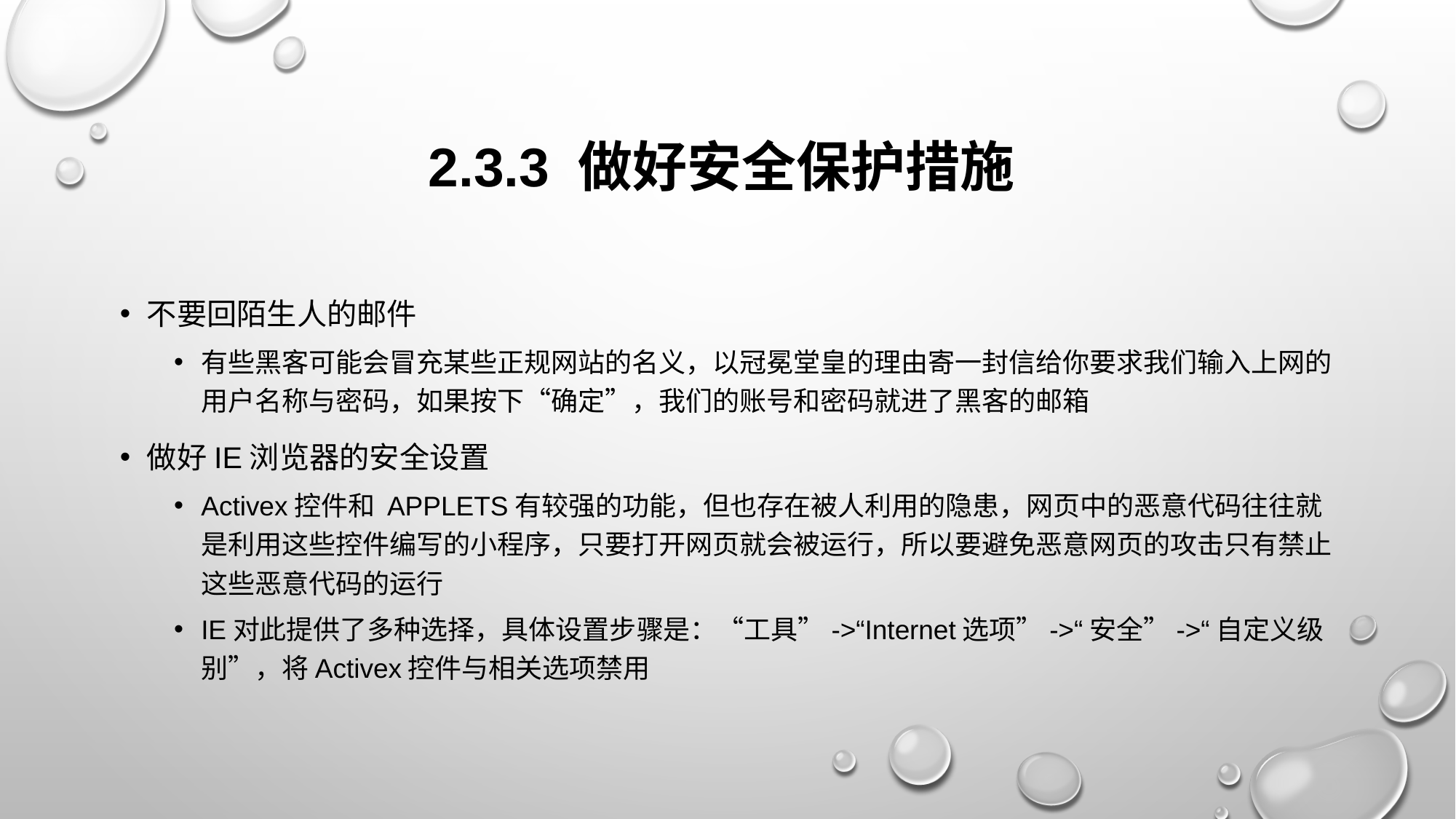

# 2.3.3 做好安全保护措施
不要回陌生人的邮件
有些黑客可能会冒充某些正规网站的名义，以冠冕堂皇的理由寄一封信给你要求我们输入上网的用户名称与密码，如果按下“确定”，我们的账号和密码就进了黑客的邮箱
做好IE浏览器的安全设置
Activex控件和 Applets有较强的功能，但也存在被人利用的隐患，网页中的恶意代码往往就是利用这些控件编写的小程序，只要打开网页就会被运行，所以要避免恶意网页的攻击只有禁止这些恶意代码的运行
IE对此提供了多种选择，具体设置步骤是：“工具”->“Internet选项”->“安全”->“自定义级别”，将Activex控件与相关选项禁用